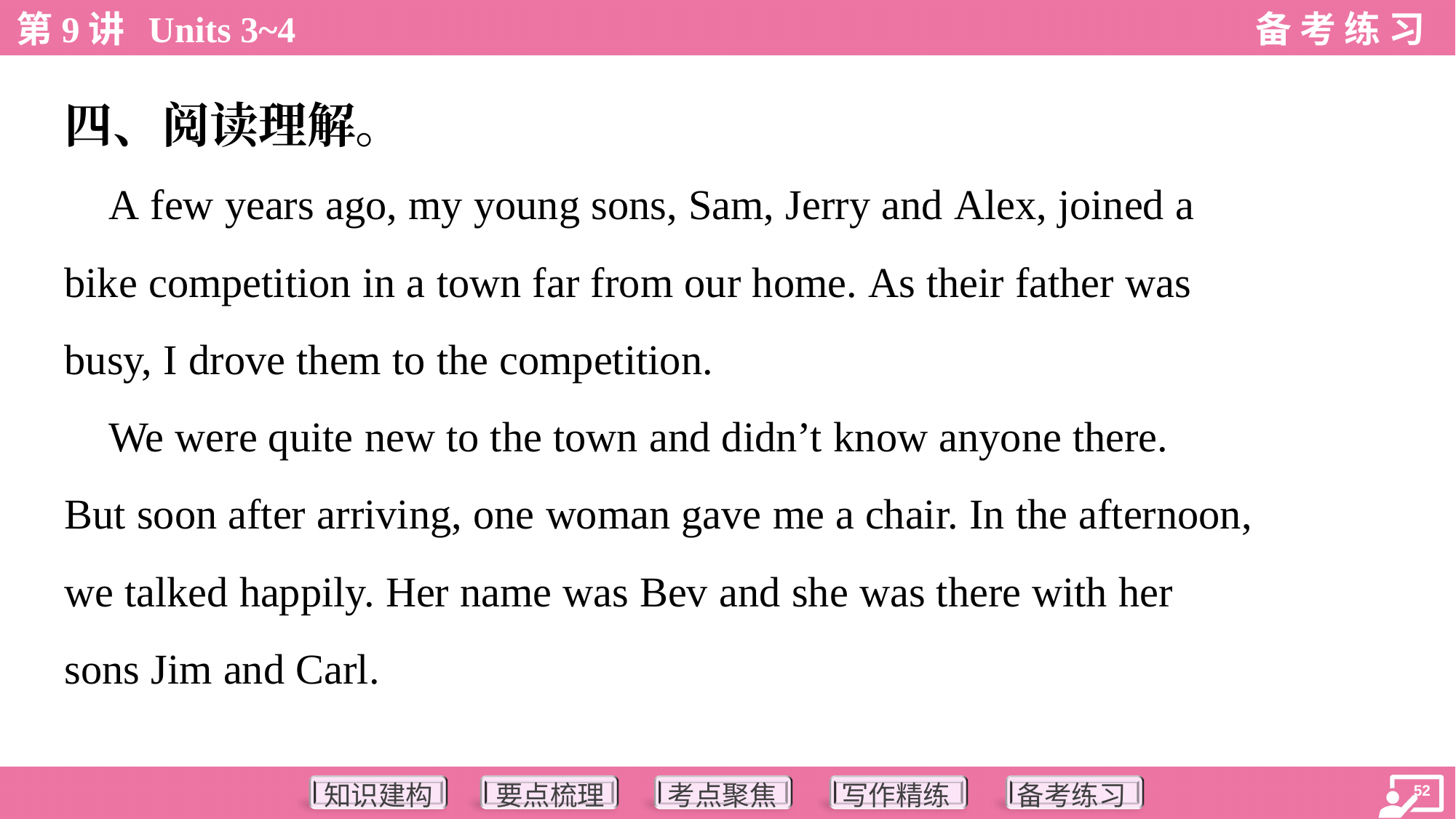

四、阅读理解。
    A few years ago, my young sons, Sam, Jerry and Alex, joined a
bike competition in a town far from our home. As their father was
busy, I drove them to the competition.
    We were quite new to the town and didn’t know anyone there.
But soon after arriving, one woman gave me a chair. In the afternoon,
we talked happily. Her name was Bev and she was there with her
sons Jim and Carl.